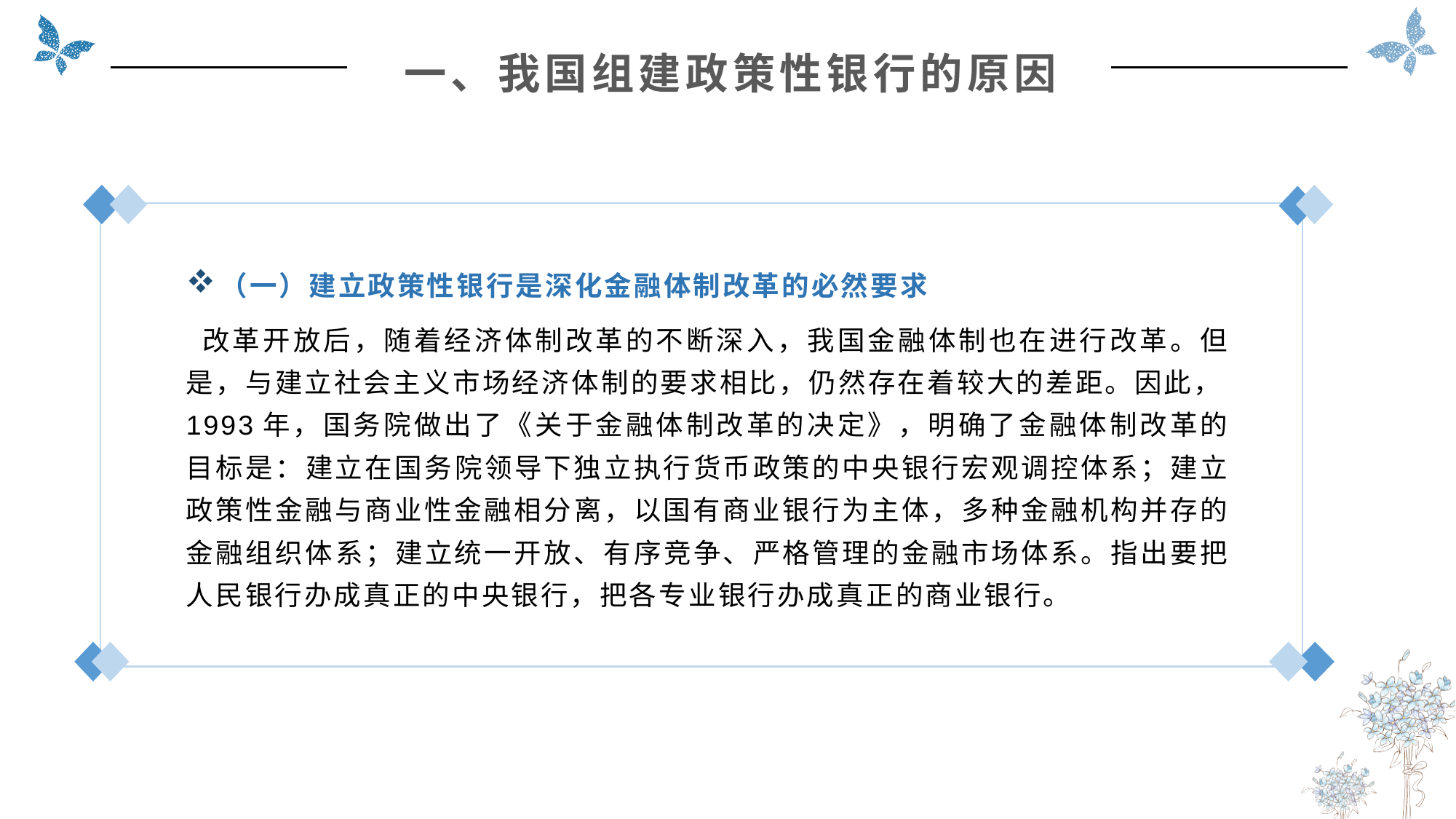

一、我国组建政策性银行的原因

（一）建立政策性银行是深化金融体制改革的必然要求
 改革开放后，随着经济体制改革的不断深入，我国金融体制也在进行改革。但是，与建立社会主义市场经济体制的要求相比，仍然存在着较大的差距。因此，1993年，国务院做出了《关于金融体制改革的决定》，明确了金融体制改革的目标是：建立在国务院领导下独立执行货币政策的中央银行宏观调控体系；建立政策性金融与商业性金融相分离，以国有商业银行为主体，多种金融机构并存的金融组织体系；建立统一开放、有序竞争、严格管理的金融市场体系。指出要把人民银行办成真正的中央银行，把各专业银行办成真正的商业银行。